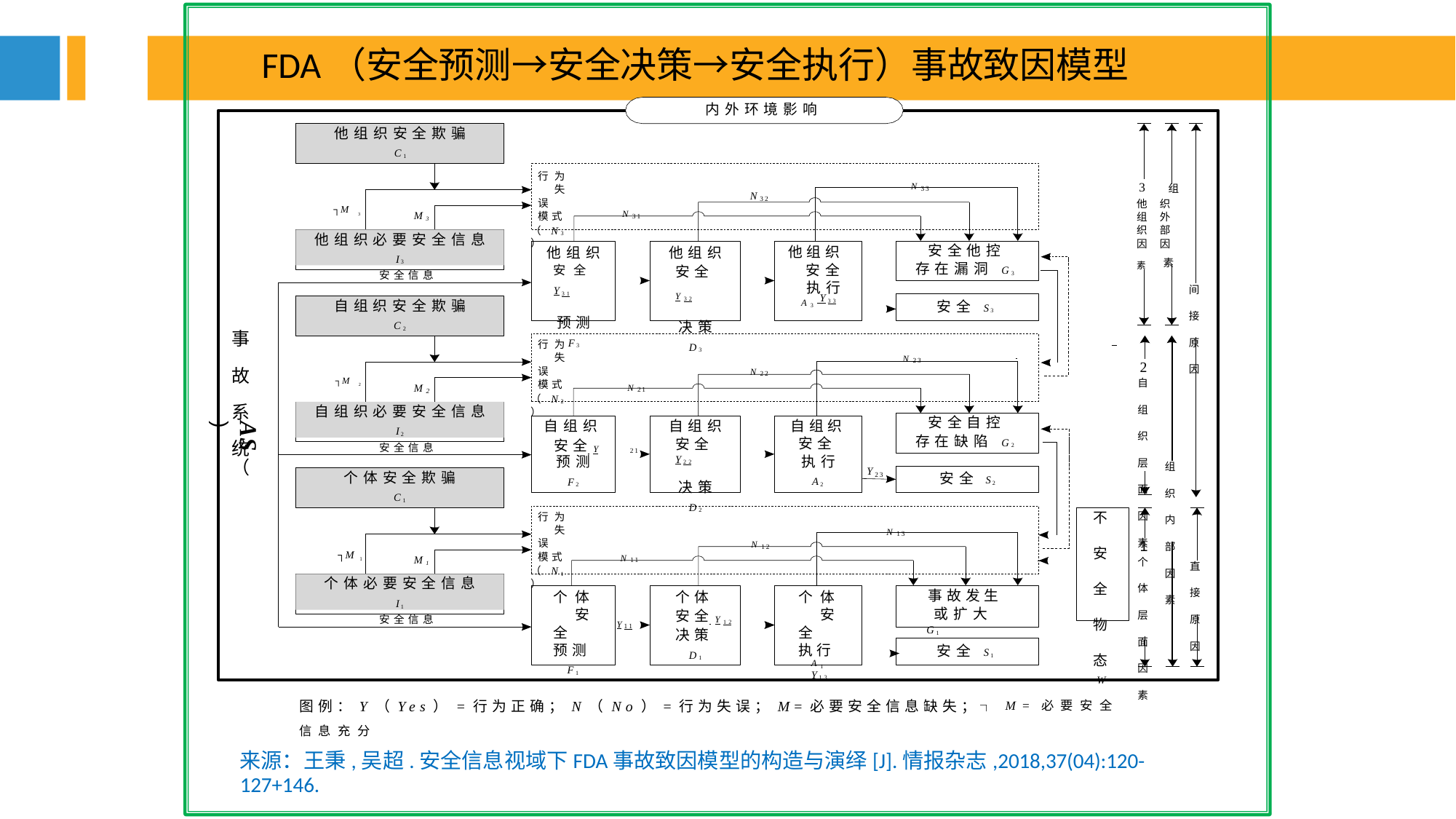

FDA（安全预测→安全决策→安全执行）事故致因模型

内外环境影响
他组织安全欺骗
C1

行为  失误  模式
（N3）
N33
3	组
他 织
组 外
织 部
因 因
素 素

N

32

N31
┐M

M3
3

他组织必要安全信息
I3

安全他控  存在漏洞 G3

他组织  安全  执行
A3  Y33
他组织
安全 Y31
预测
F3
他组织
安全 Y32
决策
D3

安全信息

间  接  原  因

自组织安全欺骗
C2
安全 S3

事  故  系  统
（

行为  失误  模式
（N2）

N23

2
自  组  织  层  面  因  素

N22

┐M
N21

M
2

2

自组织必要安全信息
I2

安全自控  存在缺陷 G2

自组织  安全  执行
A2
自组织
自组织
安全 Y22
决策
D2
AS)

安全 Y
安全信息

21

预测
F2

组  织  内  部  因  素
Y

个体安全欺骗
C1
安全 S2
23

不  安  全  物  态
W
行为  失误  模式
（N1）

N13

N12

1
个  体  层  面  因  素

N11
┐M

M1
1

直  接  原  因

个体必要安全信息
I1

事故发生  或扩大 G1
个体  安全  预测
F1
个体  安全  执行
A1  Y13
个体
安全 Y12
决策
D1
Y11
安全信息

安全 S1

图例：Y（Yes）=行为正确；N（No）=行为失误；M=必要安全信息缺失；┐M=必要安全信息充分
来源：王秉,吴超.安全信息视域下FDA事故致因模型的构造与演绎[J].情报杂志,2018,37(04):120-127+146.